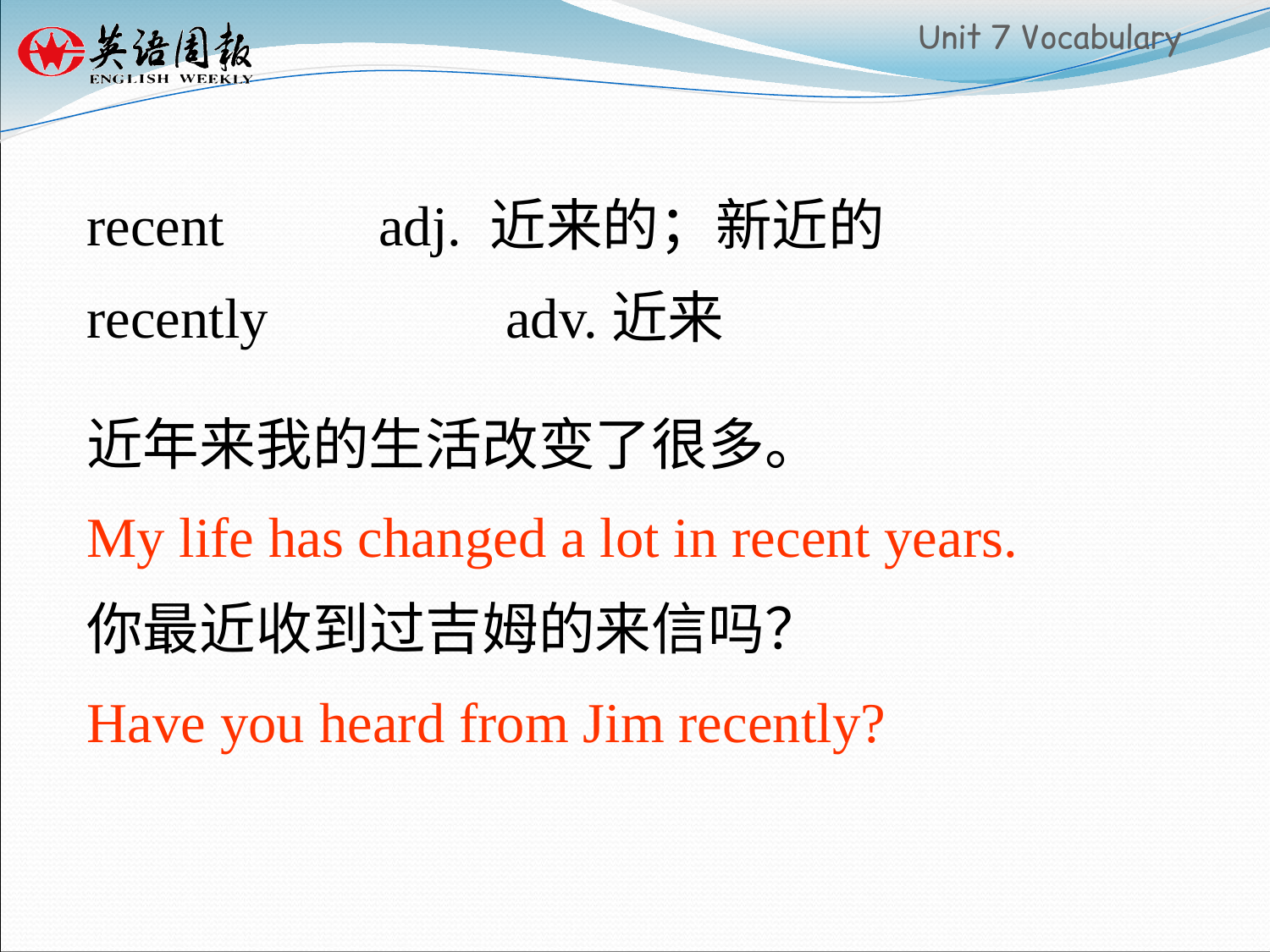

recent 		adj. 近来的；新近的
recently		adv.近来

近年来我的生活改变了很多。
My life has changed a lot in recent years.
你最近收到过吉姆的来信吗？
Have you heard from Jim recently?